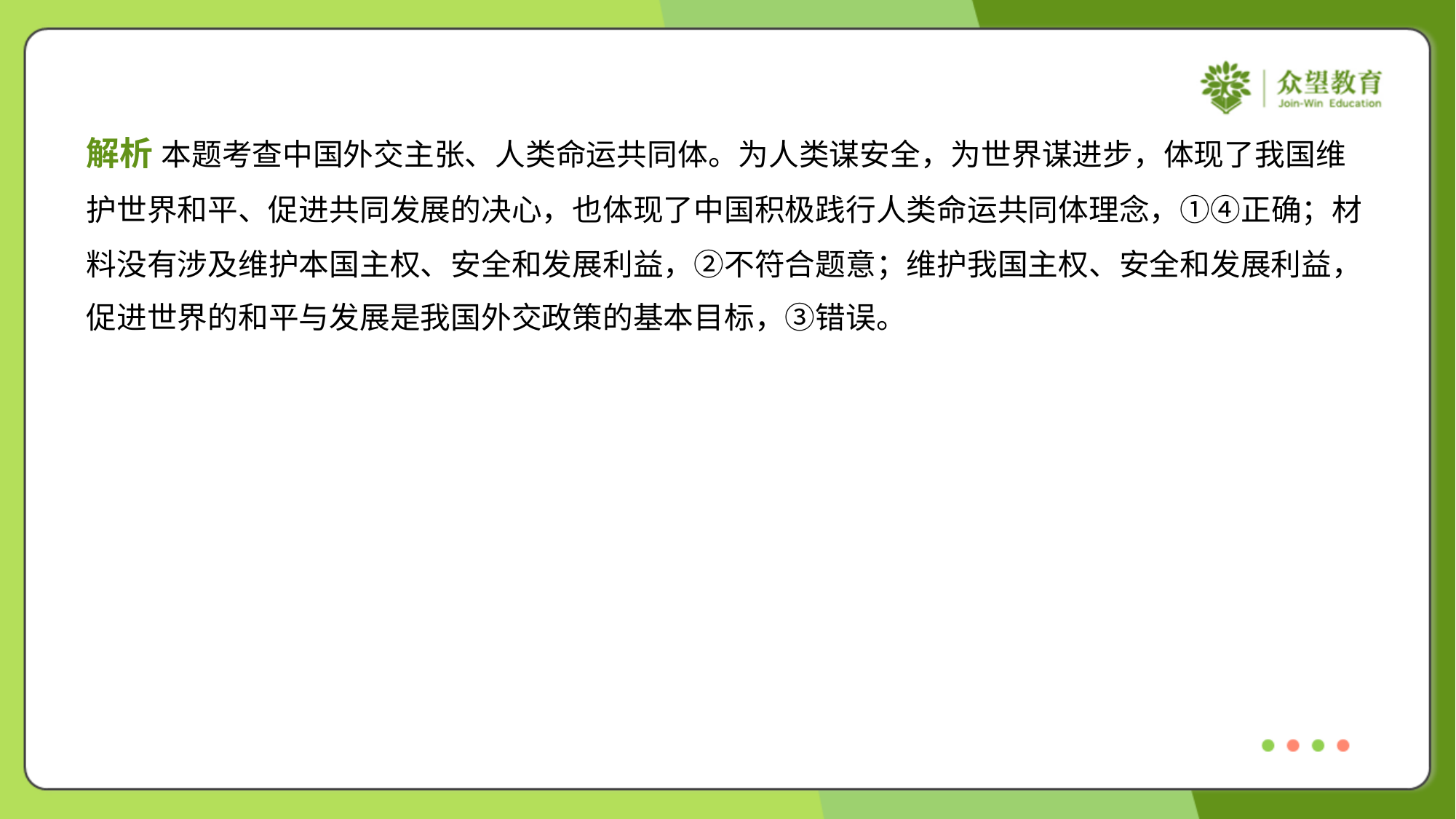

解析 本题考查中国外交主张、人类命运共同体。为人类谋安全，为世界谋进步，体现了我国维
护世界和平、促进共同发展的决心，也体现了中国积极践行人类命运共同体理念，①④正确；材
料没有涉及维护本国主权、安全和发展利益，②不符合题意；维护我国主权、安全和发展利益，
促进世界的和平与发展是我国外交政策的基本目标，③错误。